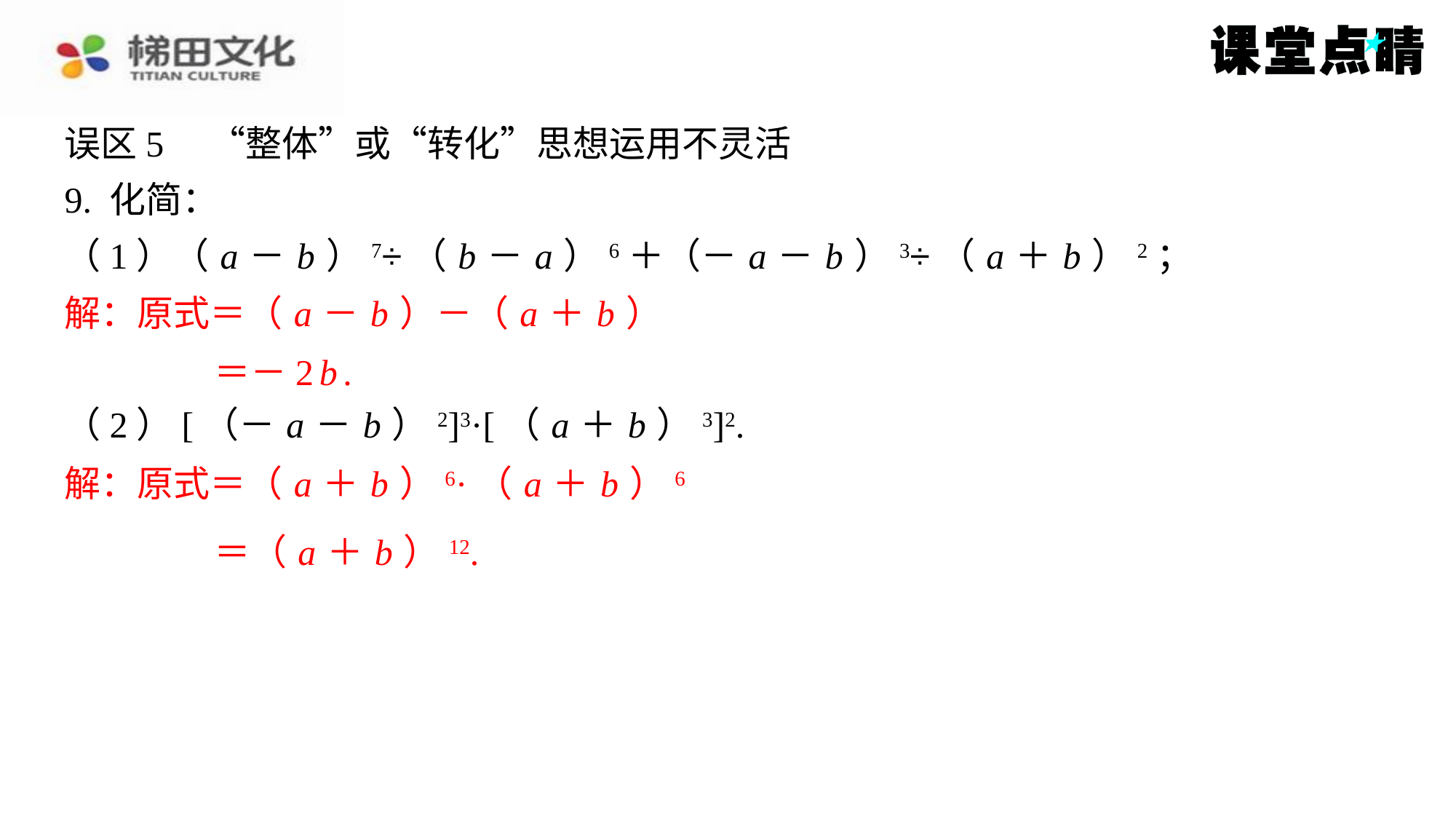

误区5　“整体”或“转化”思想运用不灵活
9. 化简：
（1）（ a － b ）7÷（ b － a ）6＋（－ a － b ）3÷（ a ＋ b ）2；
解：原式＝（ a － b ）－（ a ＋ b ）
＝－2 b .
（2）[（－ a － b ）2]3·[（ a ＋ b ）3]2.
解：原式＝（ a ＋ b ）6·（ a ＋ b ）6
＝（ a ＋ b ）12.
解：原式＝（ a － b ）－（ a ＋ b ）
＝－2 b .
解：原式＝（ a ＋ b ）6·（ a ＋ b ）6
＝（ a ＋ b ）12.